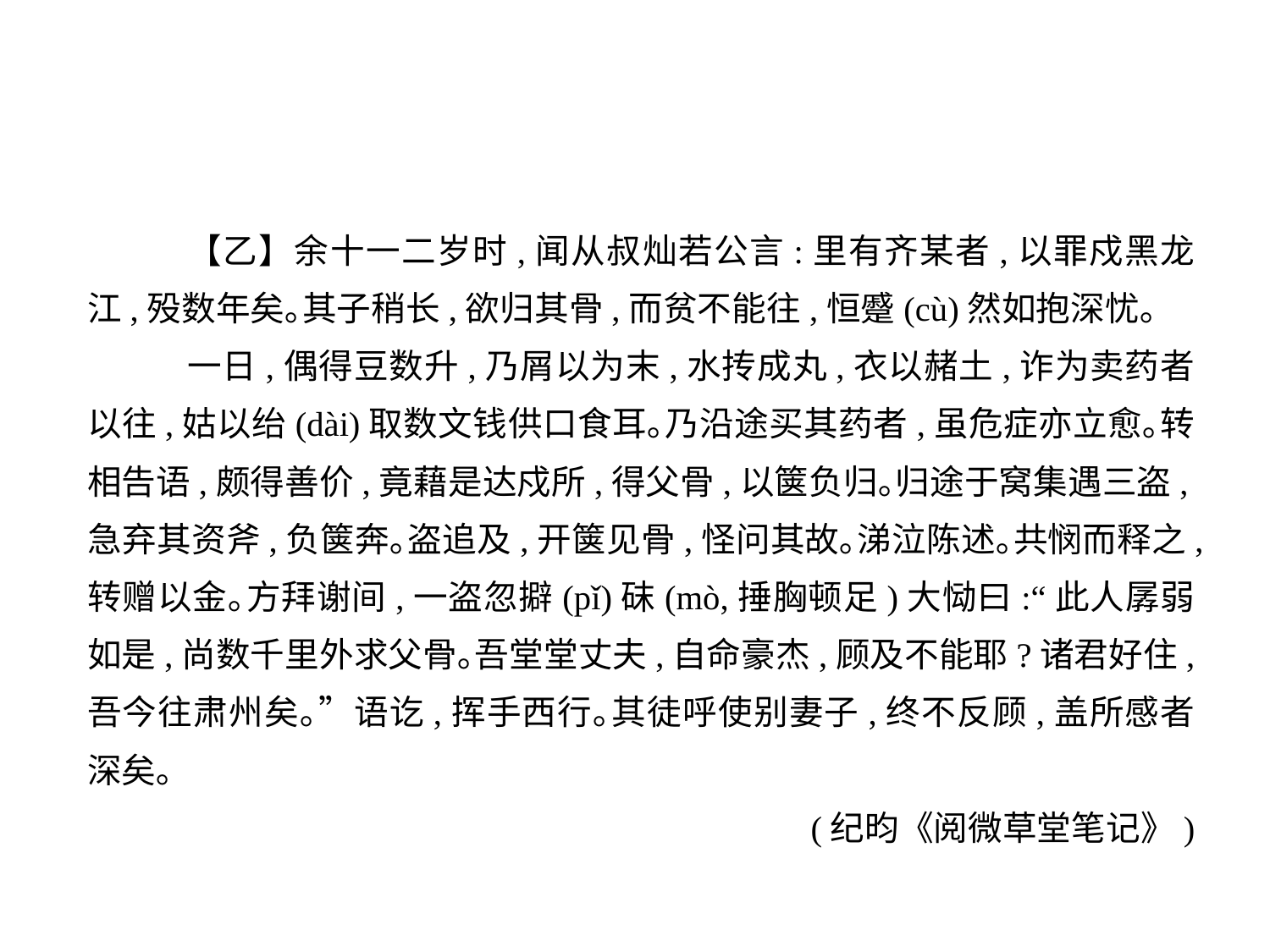

【乙】余十一二岁时,闻从叔灿若公言:里有齐某者,以罪戍黑龙江,殁数年矣｡其子稍长,欲归其骨,而贫不能往,恒蹙(cù)然如抱深忧｡
一日,偶得豆数升,乃屑以为末,水抟成丸,衣以赭土,诈为卖药者以往,姑以绐(dài)取数文钱供口食耳｡乃沿途买其药者,虽危症亦立愈｡转相告语,颇得善价,竟藉是达戍所,得父骨,以箧负归｡归途于窝集遇三盗,急弃其资斧,负箧奔｡盗追及,开箧见骨,怪问其故｡涕泣陈述｡共悯而释之,转赠以金｡方拜谢间,一盗忽擗(pǐ)砞(mò,捶胸顿足)大恸曰:“此人孱弱如是,尚数千里外求父骨｡吾堂堂丈夫,自命豪杰,顾及不能耶?诸君好住,吾今往肃州矣｡”语讫,挥手西行｡其徒呼使别妻子,终不反顾,盖所感者深矣｡
(纪昀《阅微草堂笔记》)